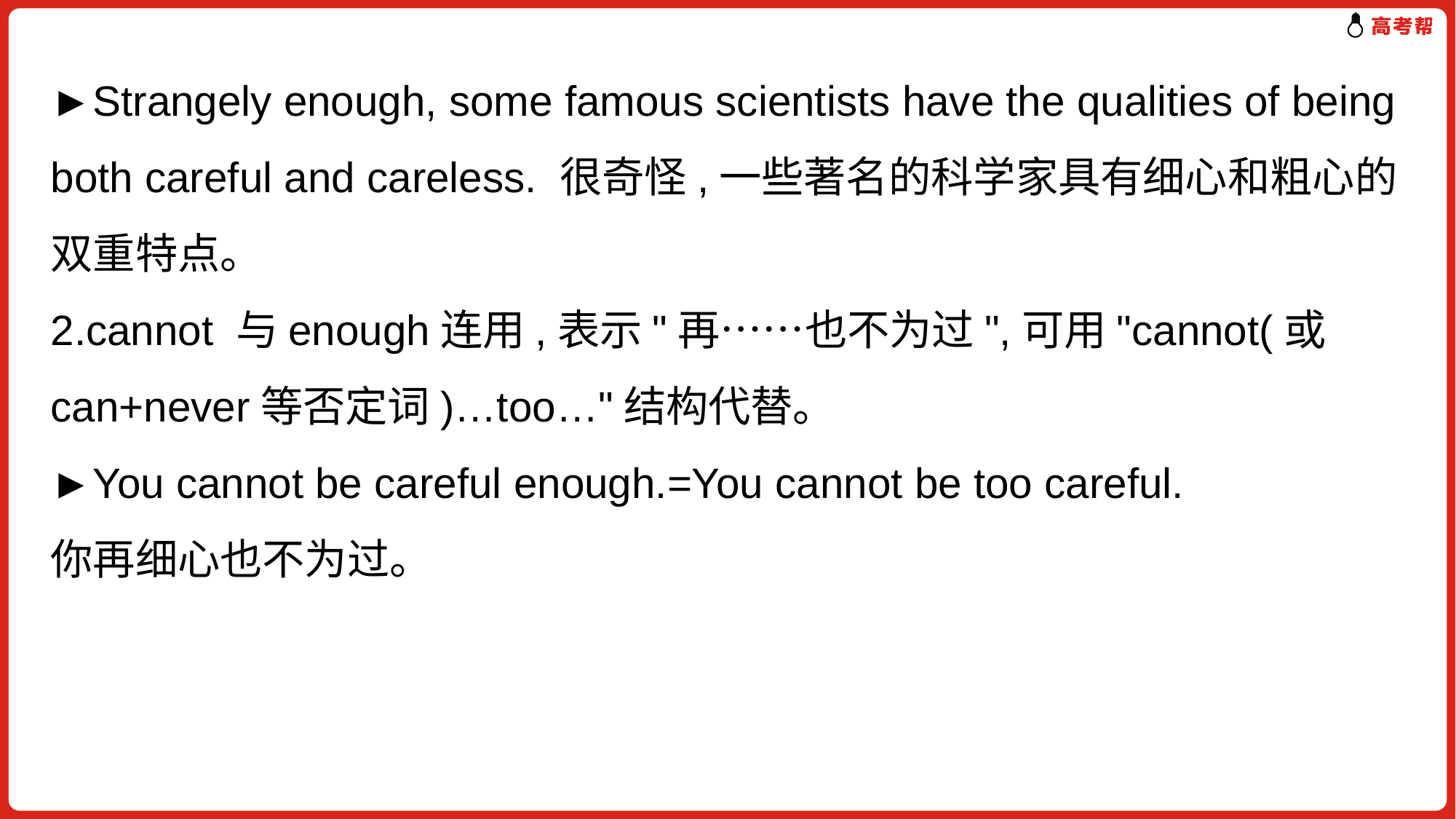

►Strangely enough, some famous scientists have the qualities of being both careful and careless. 很奇怪,一些著名的科学家具有细心和粗心的双重特点。
2.cannot 与enough连用,表示"再……也不为过",可用"cannot(或can+never等否定词)…too…"结构代替。
►You cannot be careful enough.=You cannot be too careful.
你再细心也不为过。